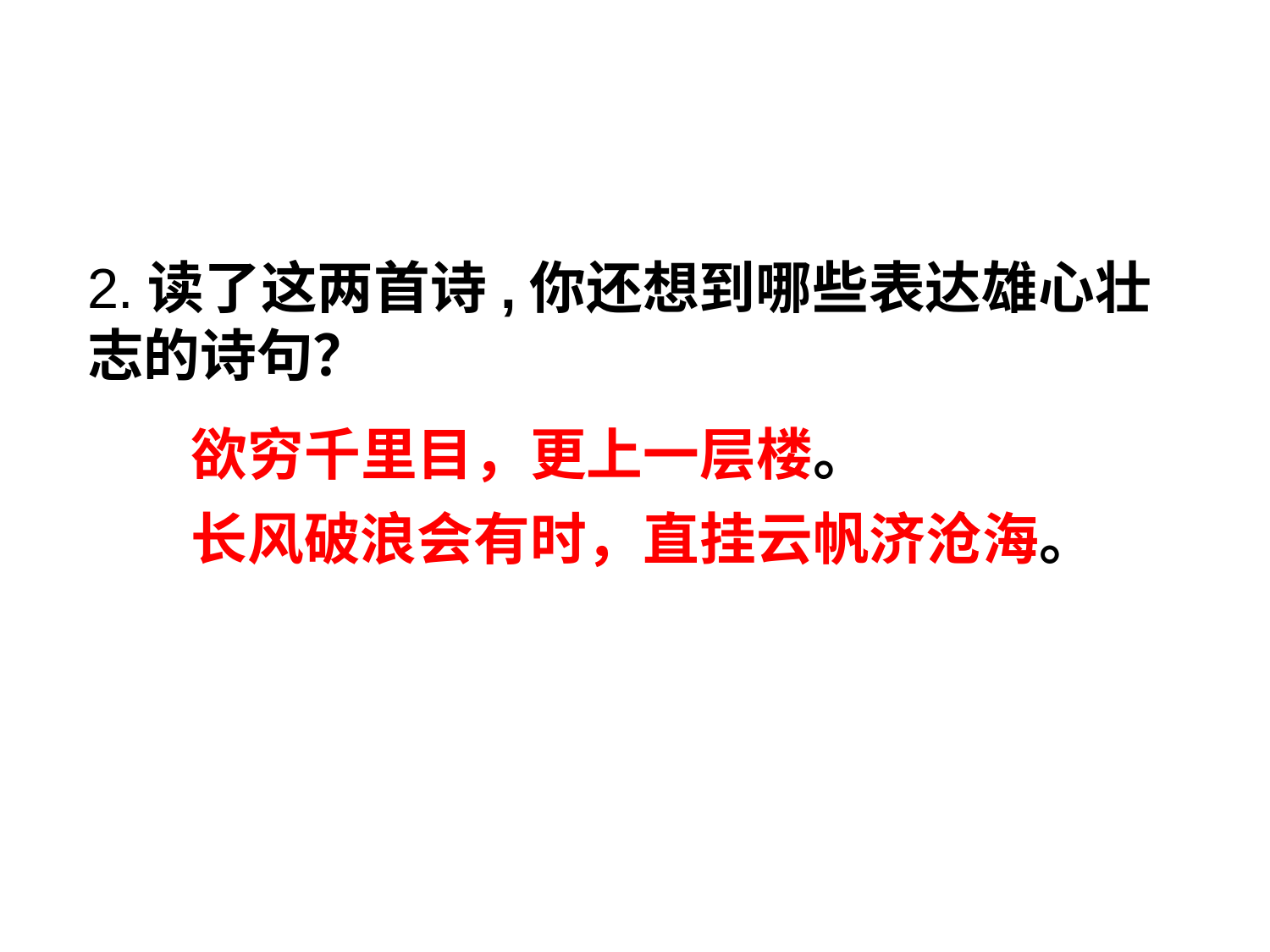

2.读了这两首诗,你还想到哪些表达雄心壮志的诗句？
       欲穷千里目，更上一层楼。
       长风破浪会有时，直挂云帆济沧海。